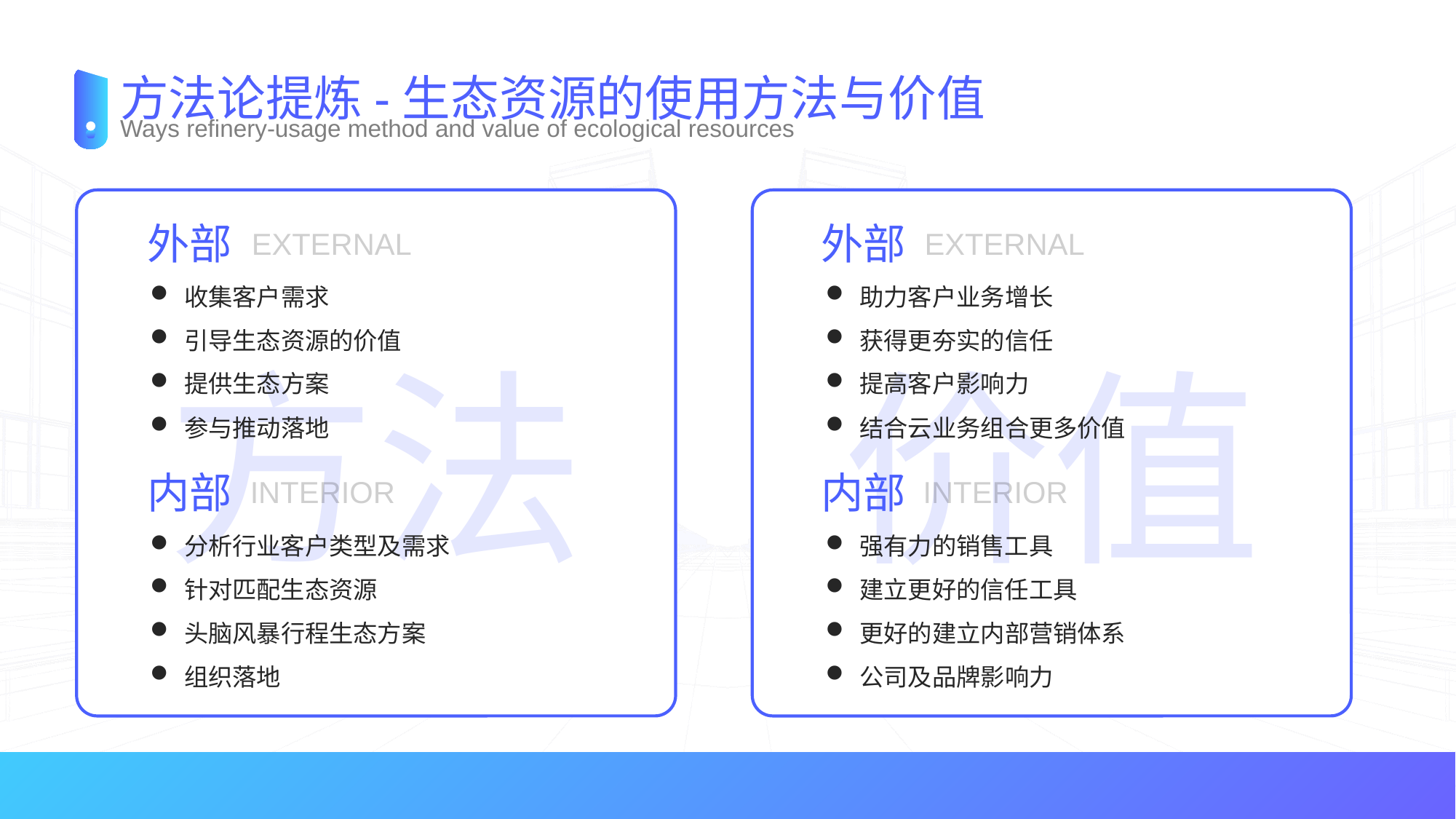

# 方法论提炼-生态资源的使用方法与价值
Ways refinery-usage method and value of ecological resources

外部
外部
EXTERNAL
EXTERNAL
收集客户需求
引导生态资源的价值
提供生态方案
参与推动落地
助力客户业务增长
获得更夯实的信任
提高客户影响力
结合云业务组合更多价值
方法
价值
内部
内部
INTERIOR
INTERIOR
分析行业客户类型及需求
针对匹配生态资源
头脑风暴行程生态方案
组织落地
强有力的销售工具
建立更好的信任工具
更好的建立内部营销体系
公司及品牌影响力